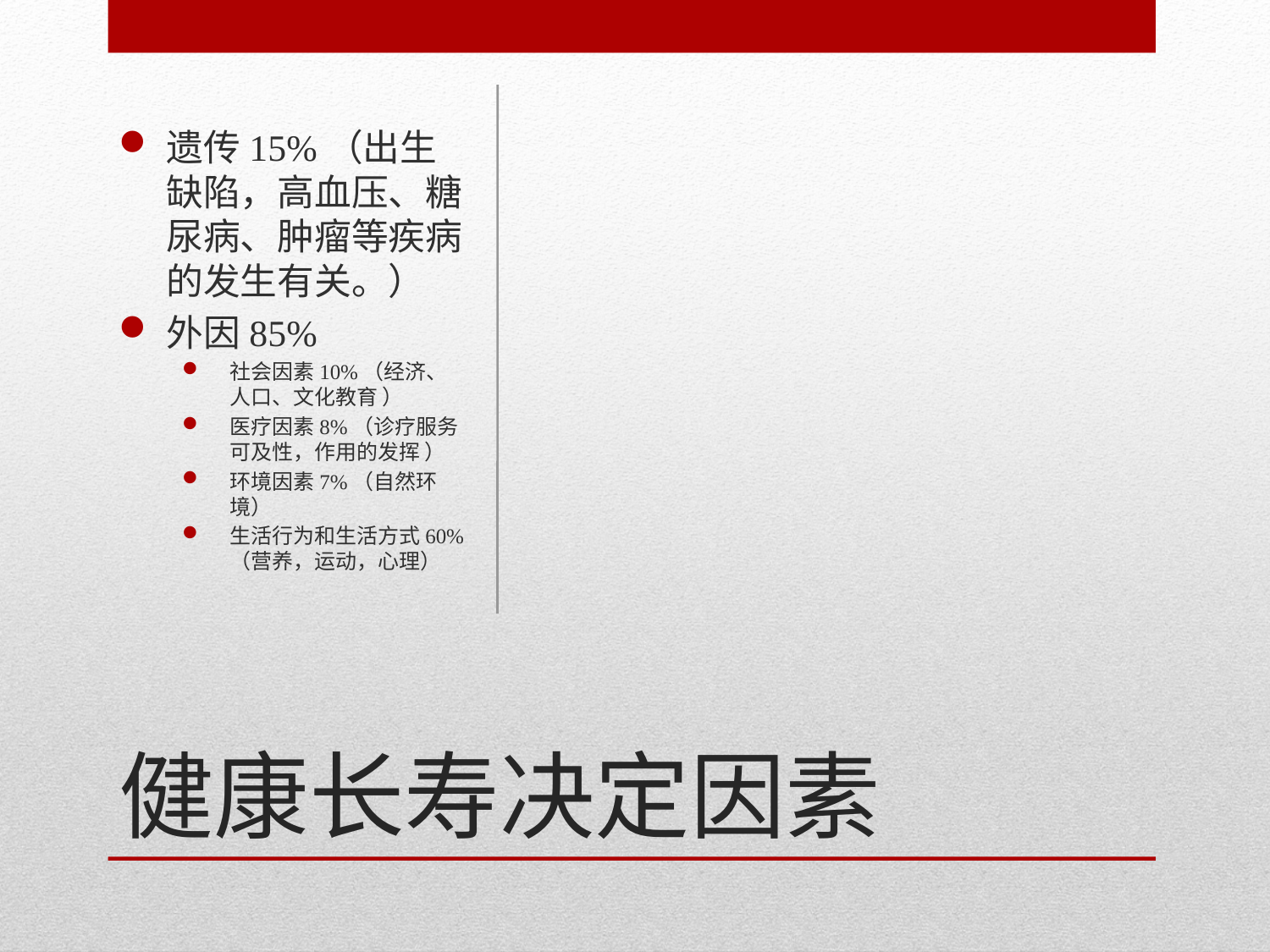

遗传15%（出生缺陷，高血压、糖尿病、肿瘤等疾病的发生有关。）
外因85%
社会因素10%（经济、人口、文化教育 ）
医疗因素8%（诊疗服务可及性，作用的发挥 ）
环境因素7%（自然环境）
生活行为和生活方式60%（营养，运动，心理）

# 健康长寿决定因素